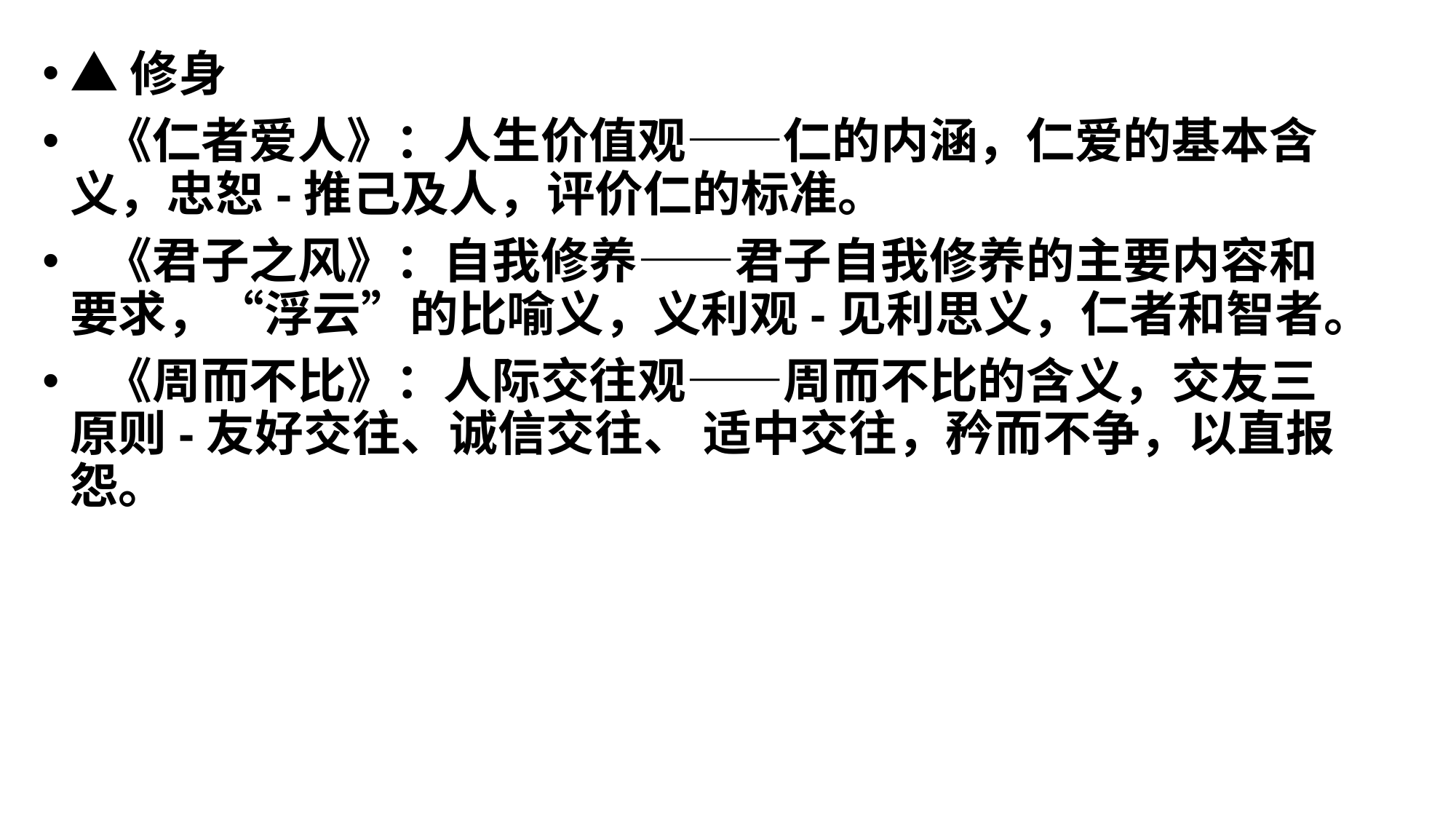

▲修身
  《仁者爱人》：人生价值观——仁的内涵，仁爱的基本含义，忠恕-推己及人，评价仁的标准。
  《君子之风》：自我修养——君子自我修养的主要内容和要求，“浮云”的比喻义，义利观-见利思义，仁者和智者。
  《周而不比》：人际交往观——周而不比的含义，交友三原则-友好交往、诚信交往、 适中交往，矜而不争，以直报怨。
#